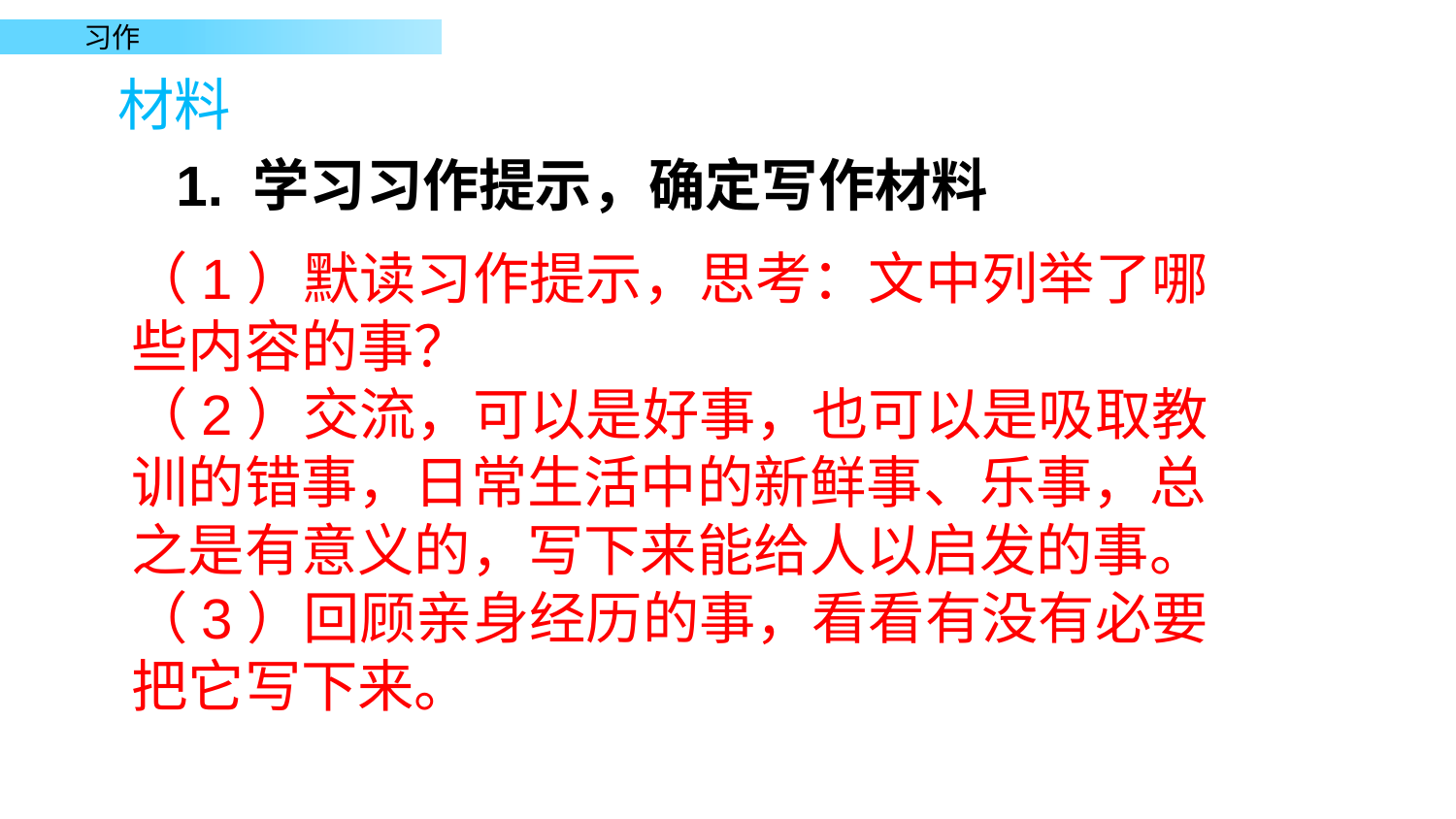

材料
1. 学习习作提示，确定写作材料
（1）默读习作提示，思考：文中列举了哪些内容的事？
（2）交流，可以是好事，也可以是吸取教训的错事，日常生活中的新鲜事、乐事，总之是有意义的，写下来能给人以启发的事。
（3）回顾亲身经历的事，看看有没有必要把它写下来。